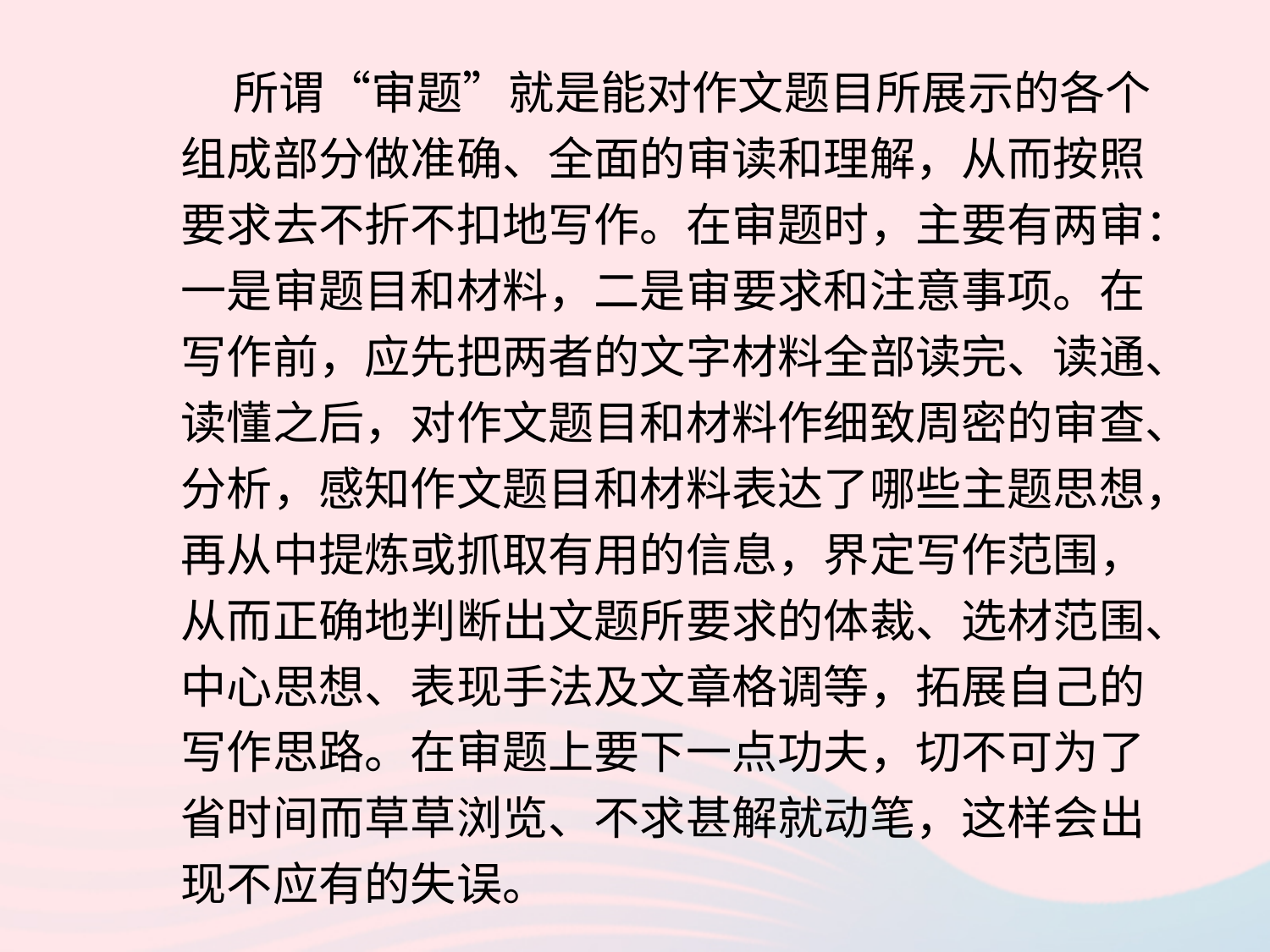

所谓“审题”就是能对作文题目所展示的各个组成部分做准确、全面的审读和理解，从而按照要求去不折不扣地写作。在审题时，主要有两审：一是审题目和材料，二是审要求和注意事项。在写作前，应先把两者的文字材料全部读完、读通、读懂之后，对作文题目和材料作细致周密的审查、分析，感知作文题目和材料表达了哪些主题思想，再从中提炼或抓取有用的信息，界定写作范围，从而正确地判断出文题所要求的体裁、选材范围、中心思想、表现手法及文章格调等，拓展自己的写作思路。在审题上要下一点功夫，切不可为了省时间而草草浏览、不求甚解就动笔，这样会出现不应有的失误。